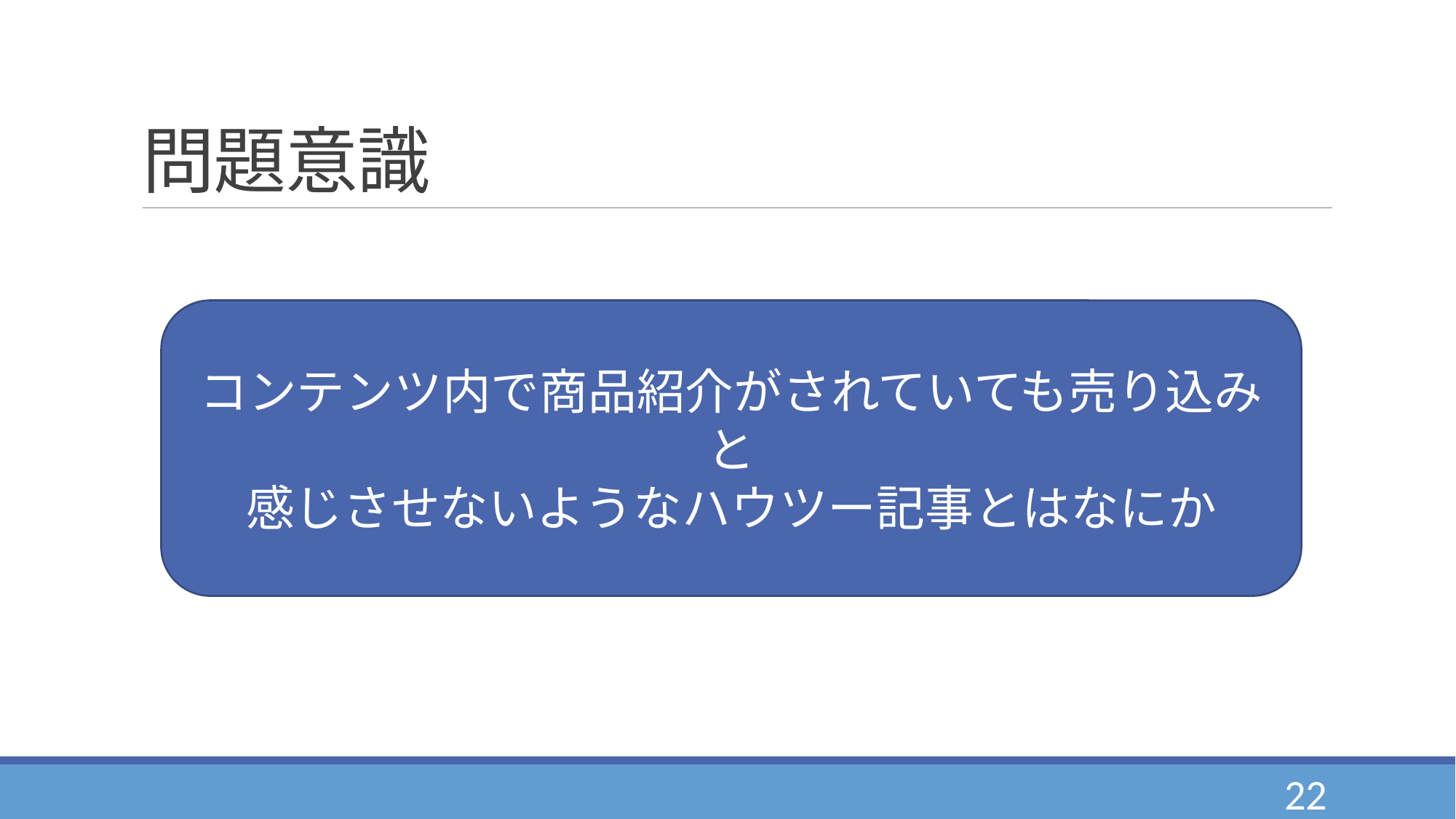

# 問題意識
コンテンツ内で商品紹介がされていても売り込みと
感じさせないようなハウツー記事とはなにか
22